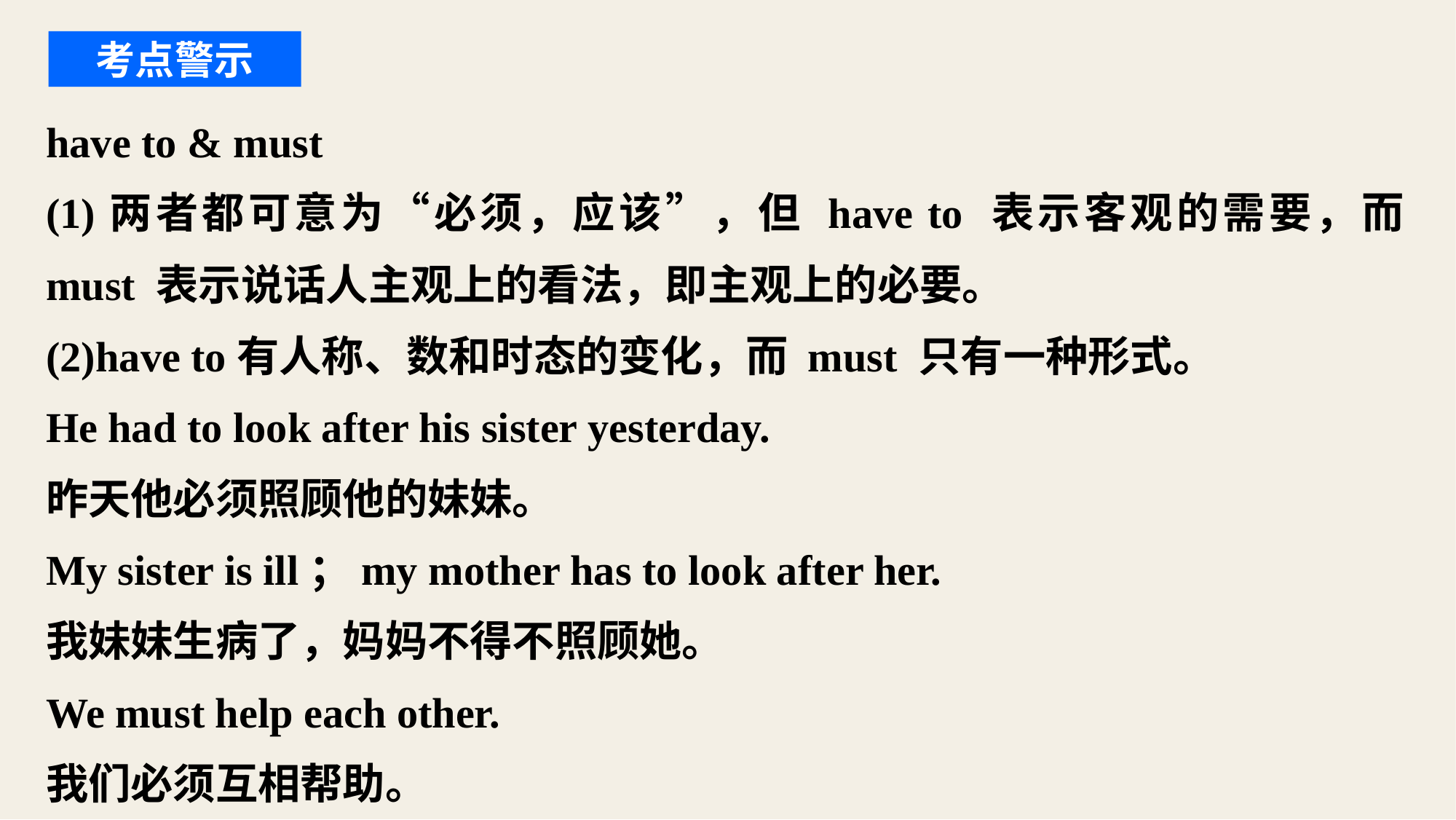

考点警示
have to & must
(1)两者都可意为“必须，应该”，但 have to 表示客观的需要，而 must 表示说话人主观上的看法，即主观上的必要。
(2)have to有人称、数和时态的变化，而 must 只有一种形式。
He had to look after his sister yesterday.
昨天他必须照顾他的妹妹。
My sister is ill；my mother has to look after her.
我妹妹生病了，妈妈不得不照顾她。
We must help each other.
我们必须互相帮助。